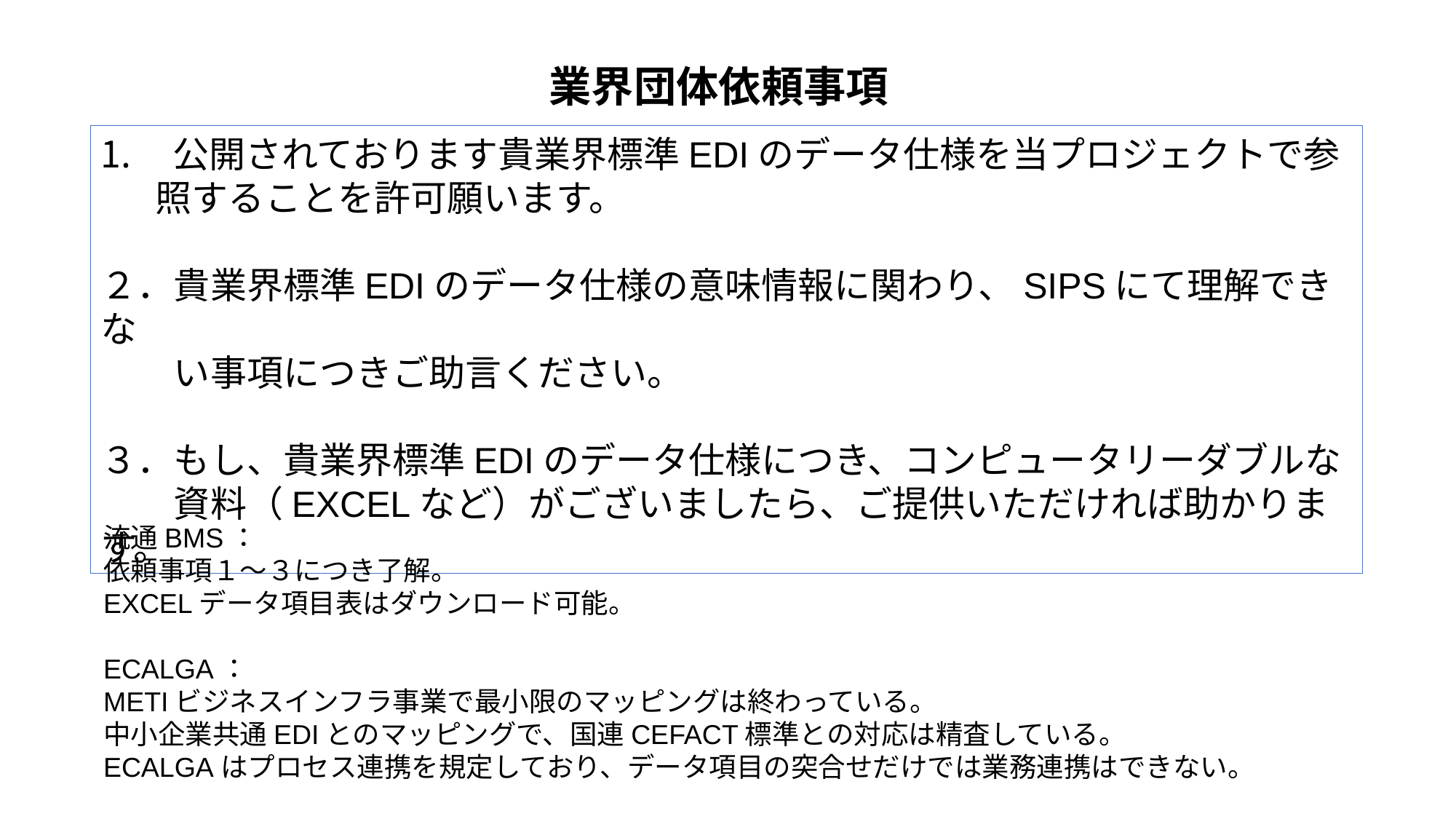

業界団体依頼事項
 公開されております貴業界標準EDIのデータ仕様を当プロジェクトで参照することを許可願います。

２．貴業界標準EDIのデータ仕様の意味情報に関わり、SIPSにて理解できな
　　い事項につきご助言ください。

３．もし、貴業界標準EDIのデータ仕様につき、コンピュータリーダブルな
　　資料（EXCELなど）がございましたら、ご提供いただければ助かります。
流通BMS：
依頼事項１～３につき了解。
EXCELデータ項目表はダウンロード可能。

ECALGA：
METIビジネスインフラ事業で最小限のマッピングは終わっている。
中小企業共通EDIとのマッピングで、国連CEFACT標準との対応は精査している。
ECALGAはプロセス連携を規定しており、データ項目の突合せだけでは業務連携はできない。